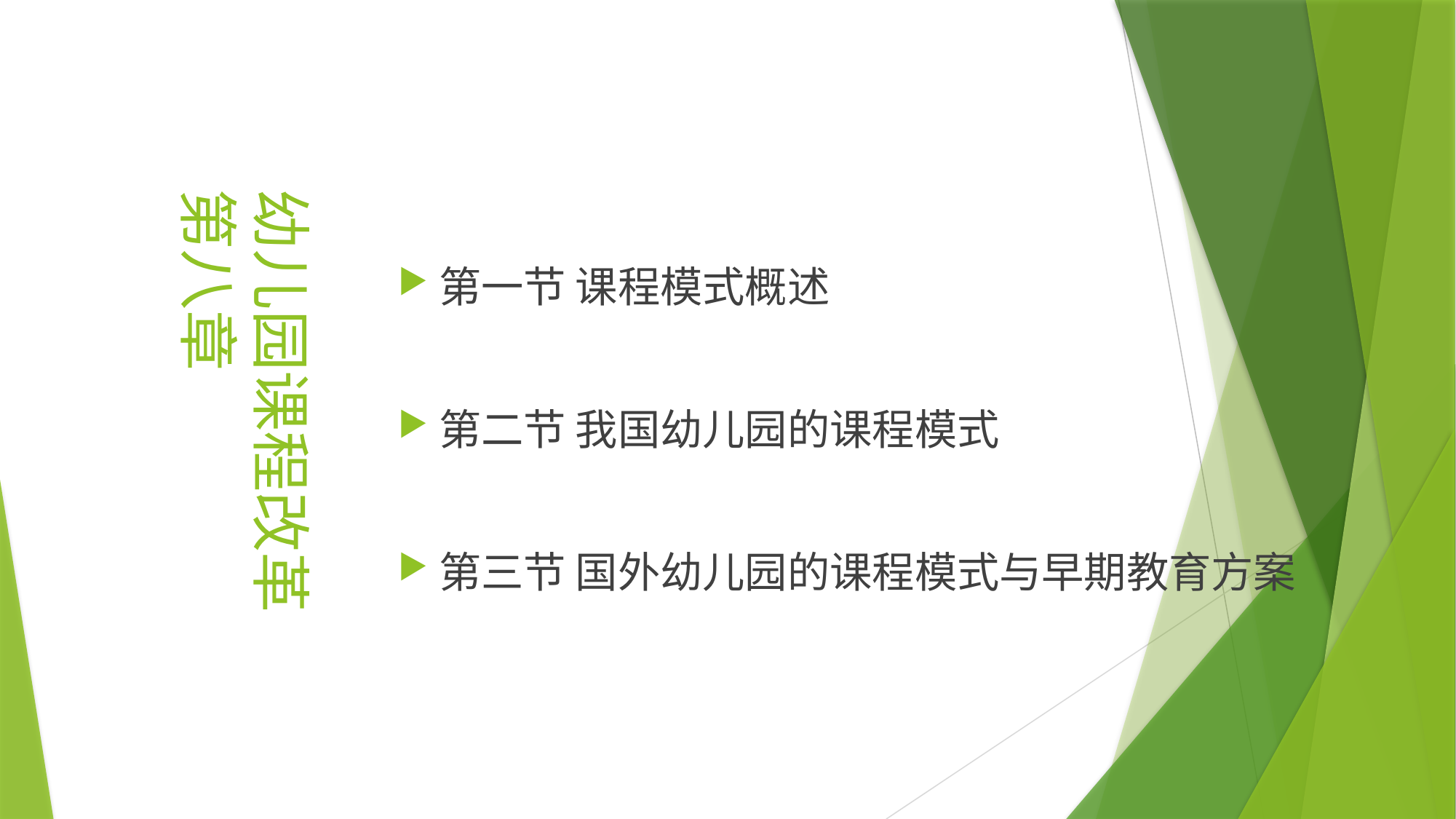

幼儿园课程改革
第八章
第一节 课程模式概述
第二节 我国幼儿园的课程模式
第三节 国外幼儿园的课程模式与早期教育方案